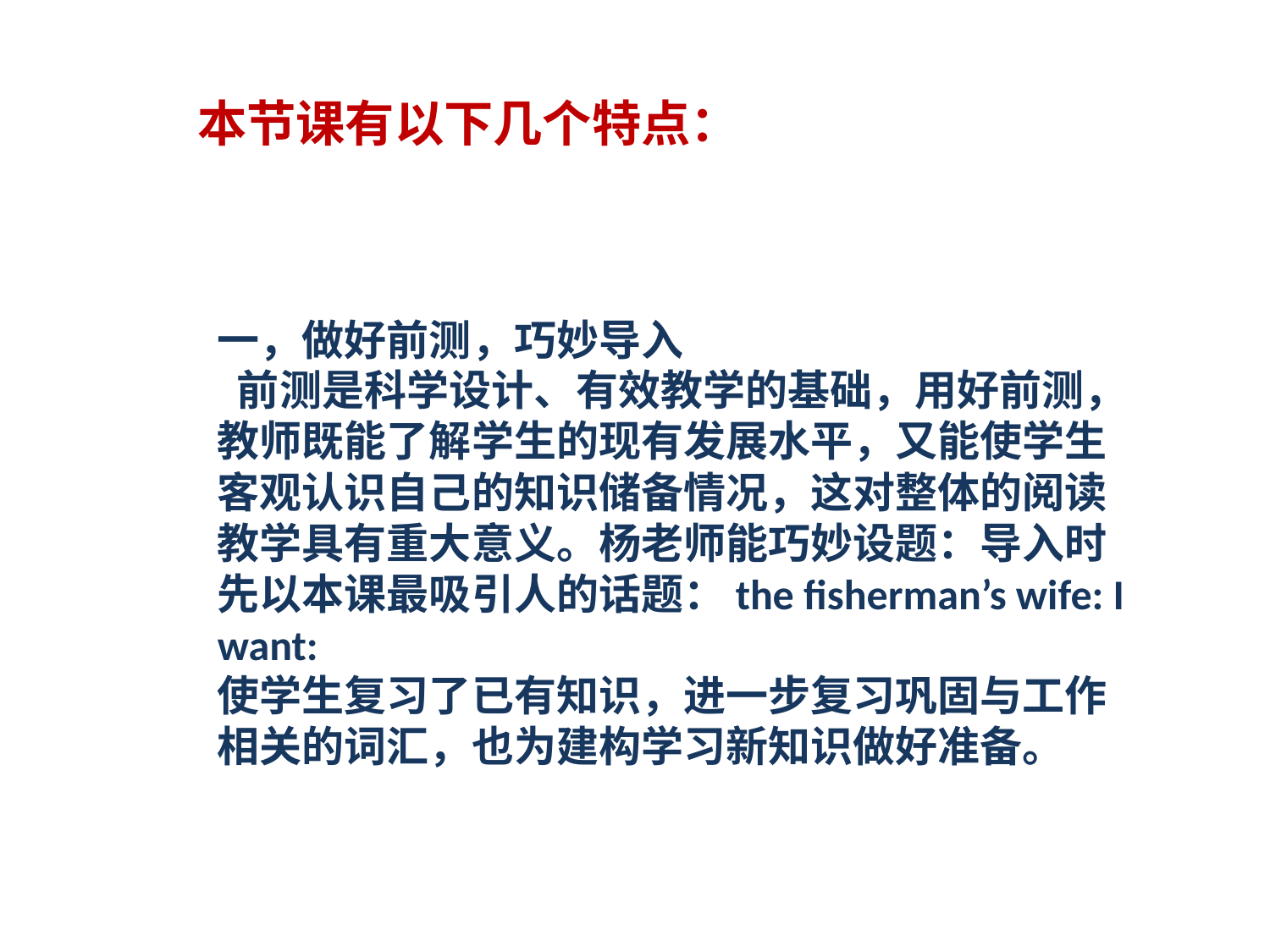

本节课有以下几个特点：

一，做好前测，巧妙导入
 前测是科学设计、有效教学的基础，用好前测，教师既能了解学生的现有发展水平，又能使学生客观认识自己的知识储备情况，这对整体的阅读教学具有重大意义。杨老师能巧妙设题：导入时先以本课最吸引人的话题：the fisherman’s wife: I want:
使学生复习了已有知识，进一步复习巩固与工作相关的词汇，也为建构学习新知识做好准备。